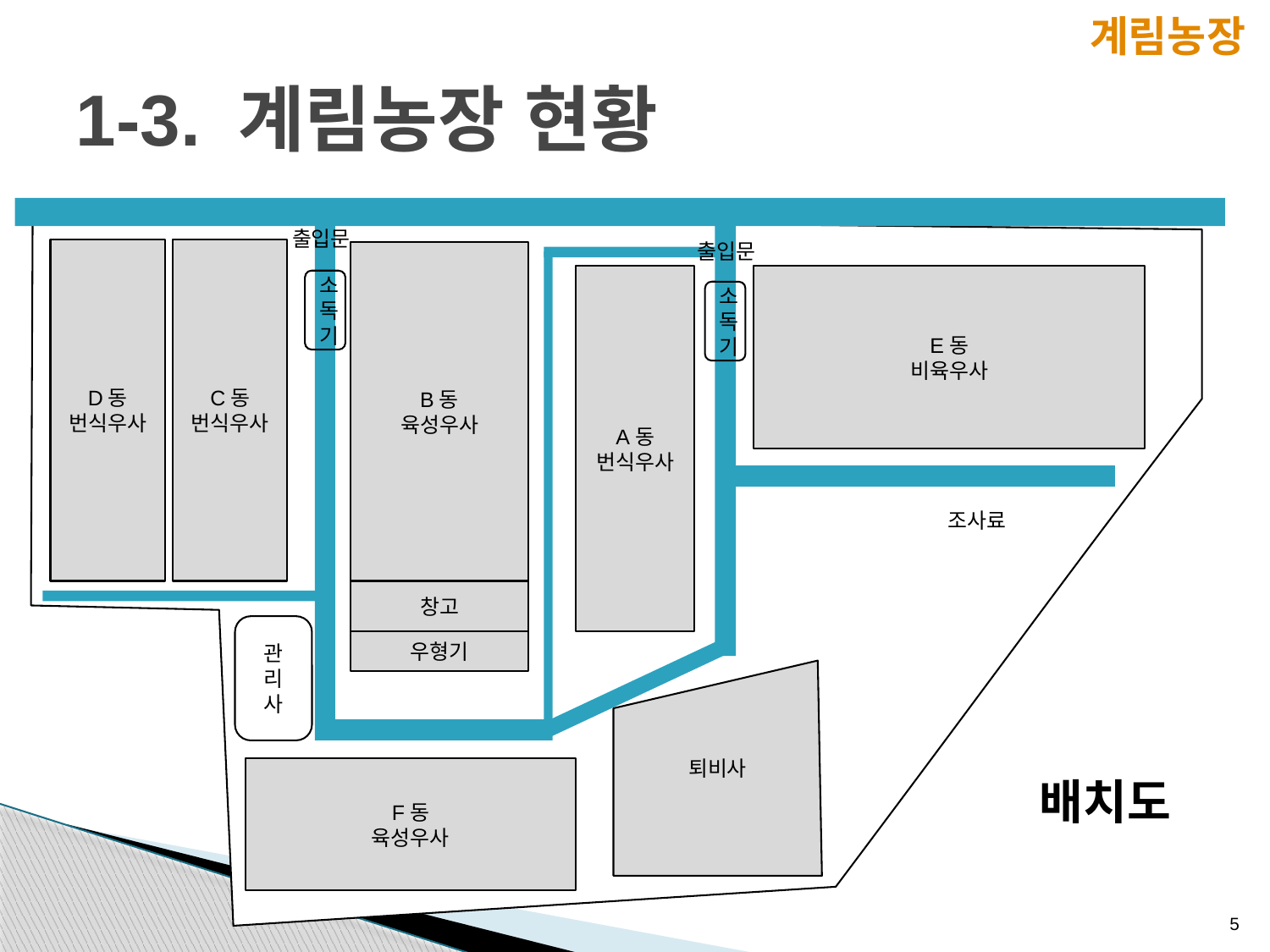

계림농장
# 1-3. 계림농장 현황

조
D동
번식우사
C동
번식우사
B동
육성우사
A동
번식우사
E동
비육우사
퇴비사
F동
육성우사
창고
우형기
출입문
출입문

소독기
소독기
조사료
관
리
사
배치도

5